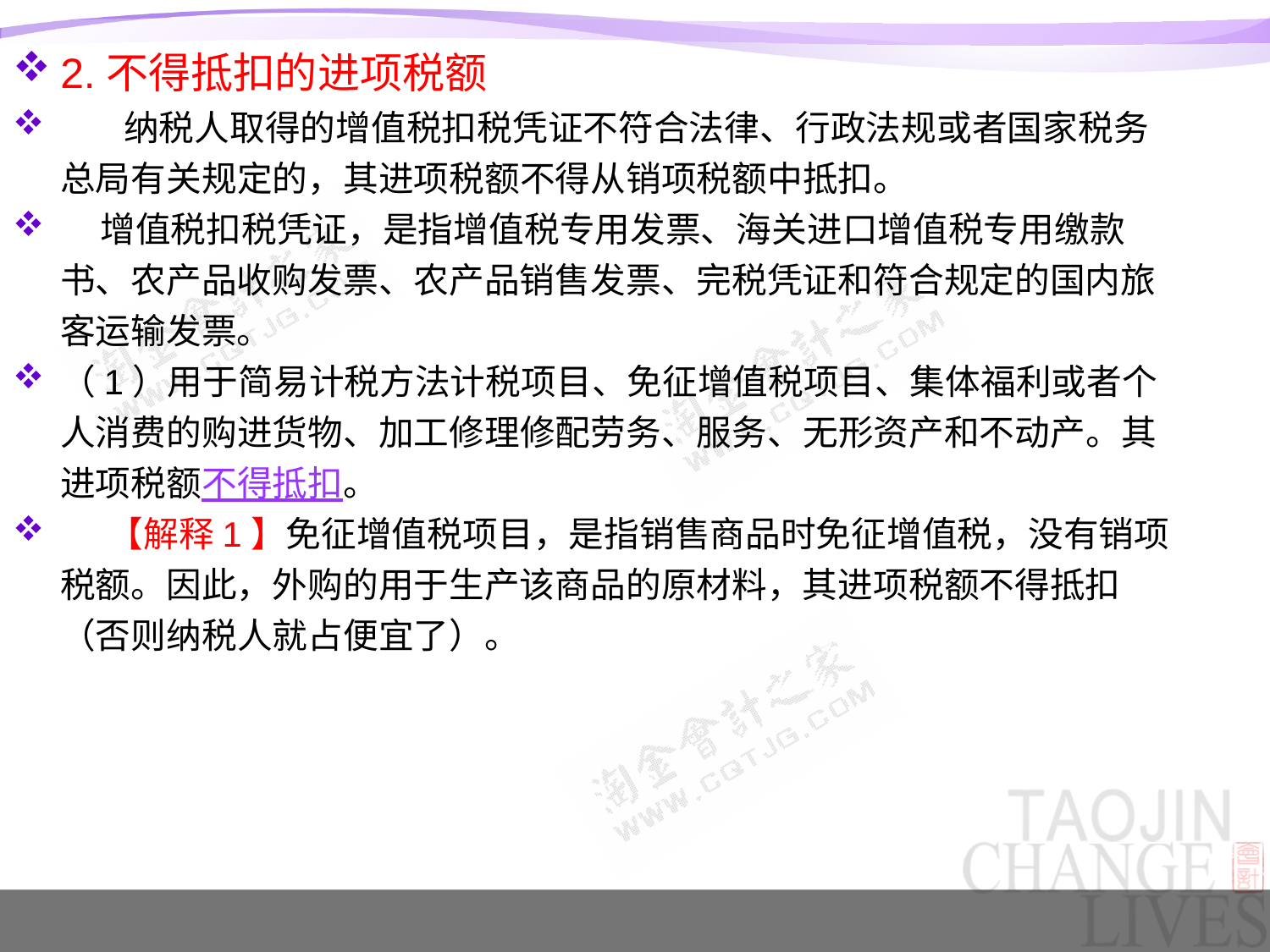

2.不得抵扣的进项税额
       纳税人取得的增值税扣税凭证不符合法律、行政法规或者国家税务总局有关规定的，其进项税额不得从销项税额中抵扣。
    增值税扣税凭证，是指增值税专用发票、海关进口增值税专用缴款书、农产品收购发票、农产品销售发票、完税凭证和符合规定的国内旅客运输发票。
（1）用于简易计税方法计税项目、免征增值税项目、集体福利或者个人消费的购进货物、加工修理修配劳务、服务、无形资产和不动产。其进项税额不得抵扣。
     【解释1】免征增值税项目，是指销售商品时免征增值税，没有销项税额。因此，外购的用于生产该商品的原材料，其进项税额不得抵扣（否则纳税人就占便宜了）。
#